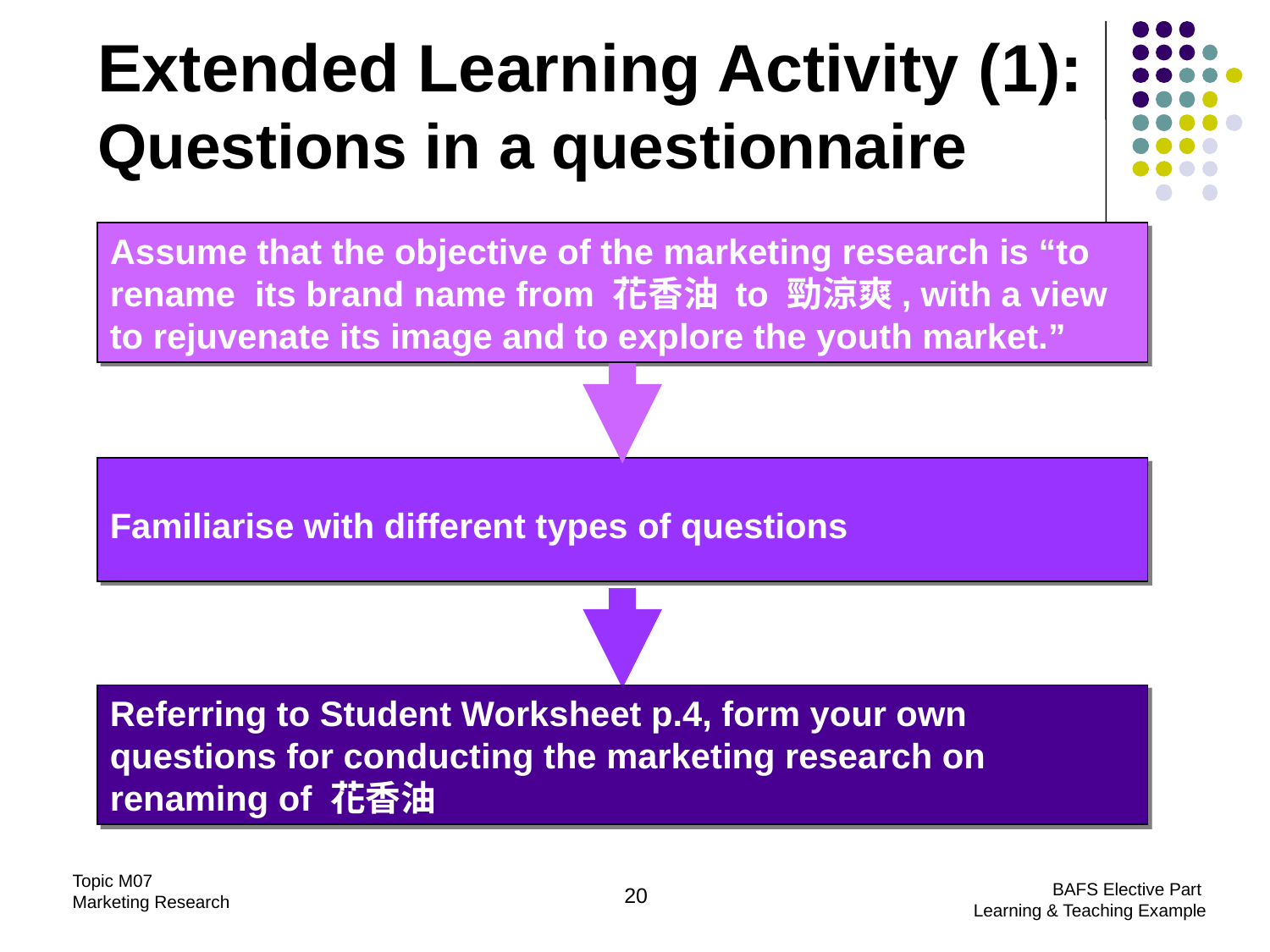

Extended Learning Activity (1): Questions in a questionnaire
Assume that the objective of the marketing research is “to rename  its brand name from 花香油 to 勁涼爽, with a view to rejuvenate its image and to explore the youth market.”

Familiarise with different types of questions

Referring to Student Worksheet p.4, form your own questions for conducting the marketing research on renaming of 花香油

20